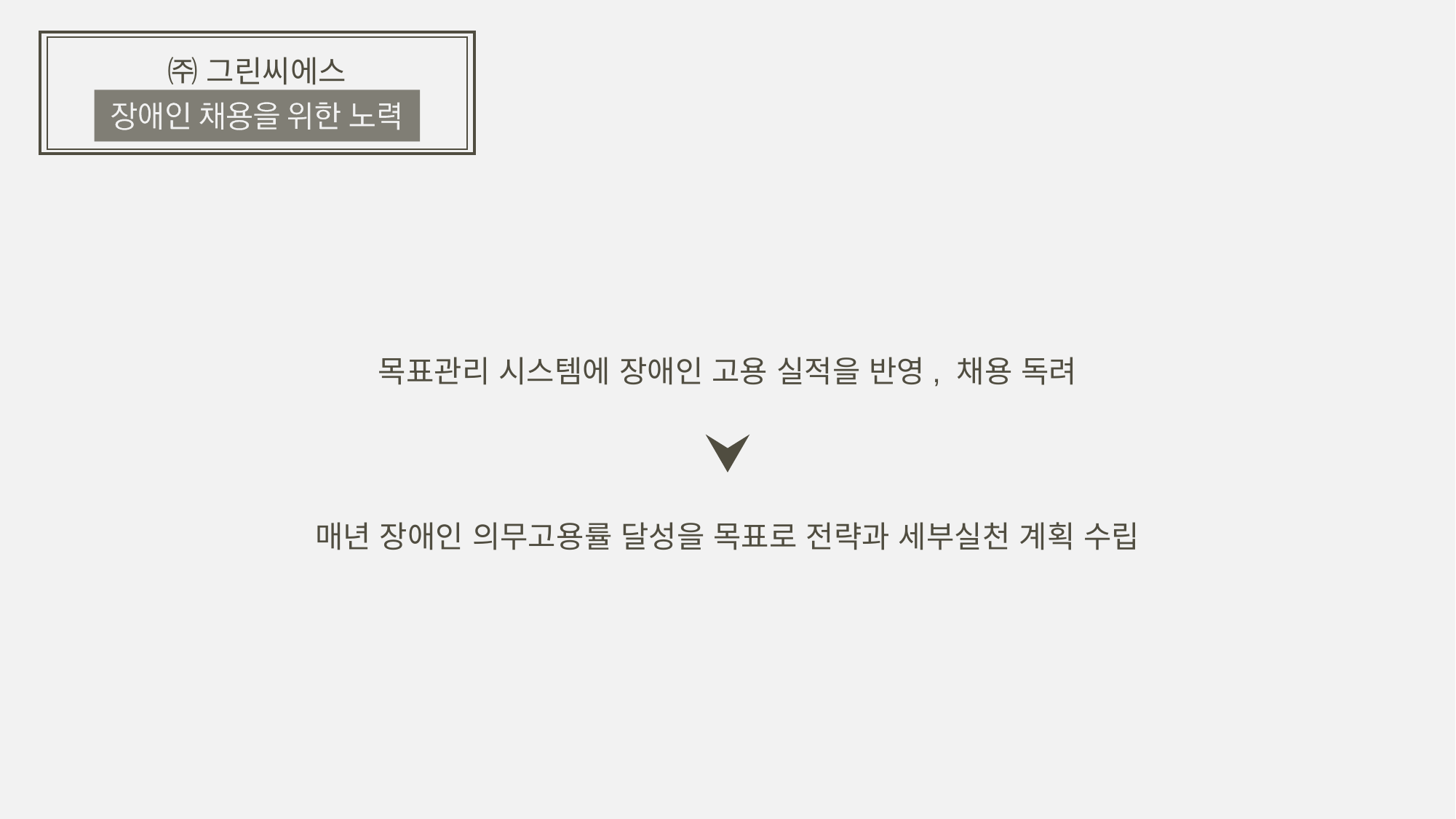

㈜ 그린씨에스

목표관리 시스템에 장애인 고용 실적을 반영, 채용 독려

매년 장애인 의무고용률 달성을 목표로 전략과 세부실천 계획 수립